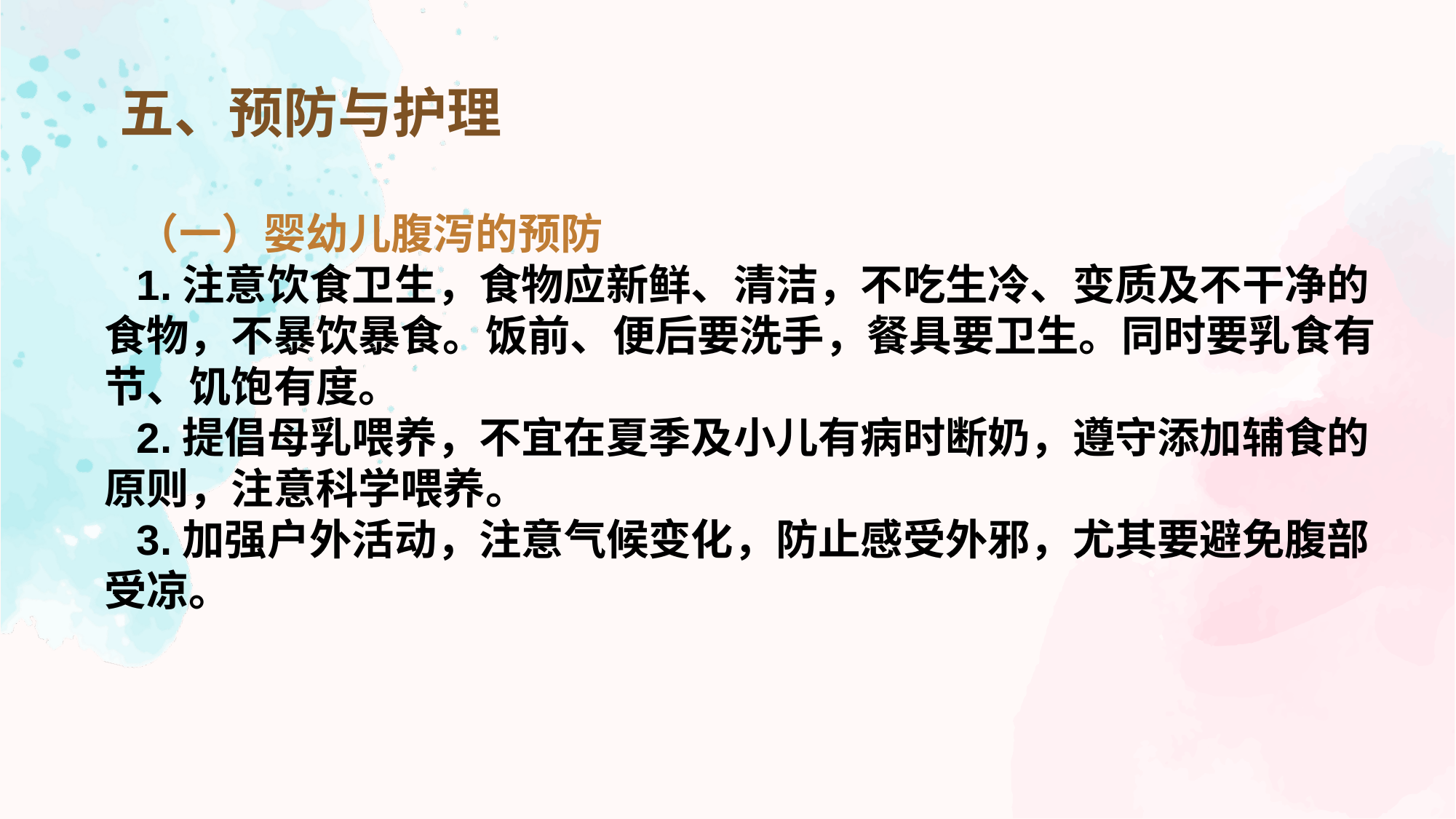

五、预防与护理

（一）婴幼儿腹泻的预防
1.注意饮食卫生，食物应新鲜、清洁，不吃生冷、变质及不干净的食物，不暴饮暴食。饭前、便后要洗手，餐具要卫生。同时要乳食有节、饥饱有度。
2.提倡母乳喂养，不宜在夏季及小儿有病时断奶，遵守添加辅食的原则，注意科学喂养。
3.加强户外活动，注意气候变化，防止感受外邪，尤其要避免腹部受凉。